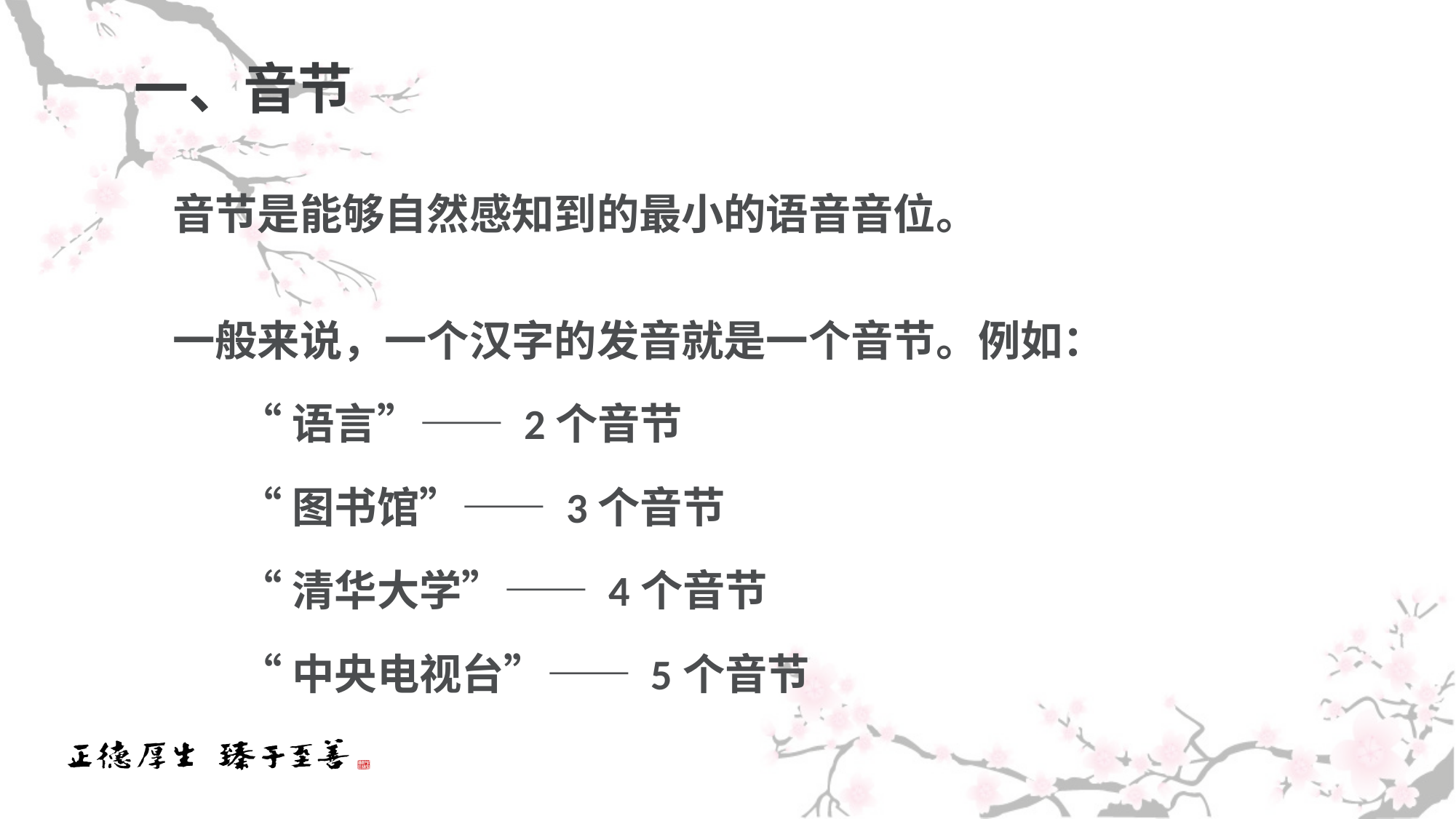

# 一、音节
        音节是能够自然感知到的最小的语音音位。

        一般来说，一个汉字的发音就是一个音节。例如：
                “语言”—— 2个音节
                “图书馆”—— 3个音节
                “清华大学”—— 4个音节
                “中央电视台”—— 5个音节